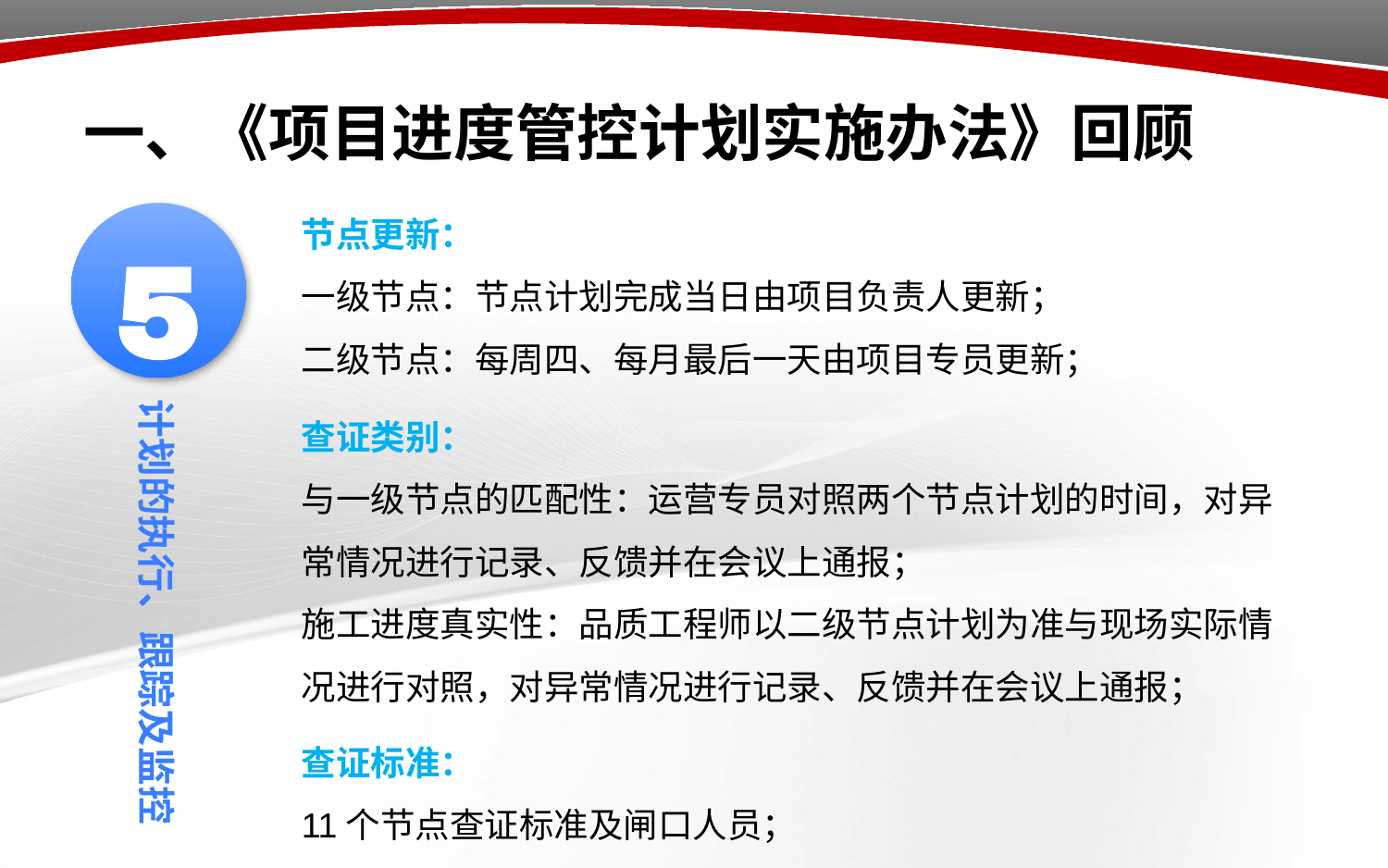

# 一、《项目进度管控计划实施办法》回顾
节点更新：
一级节点：节点计划完成当日由项目负责人更新；
二级节点：每周四、每月最后一天由项目专员更新；
5
计划的执行、跟踪及监控
查证类别：
与一级节点的匹配性：运营专员对照两个节点计划的时间，对异常情况进行记录、反馈并在会议上通报；
施工进度真实性：品质工程师以二级节点计划为准与现场实际情况进行对照，对异常情况进行记录、反馈并在会议上通报；
查证标准：
11个节点查证标准及闸口人员；